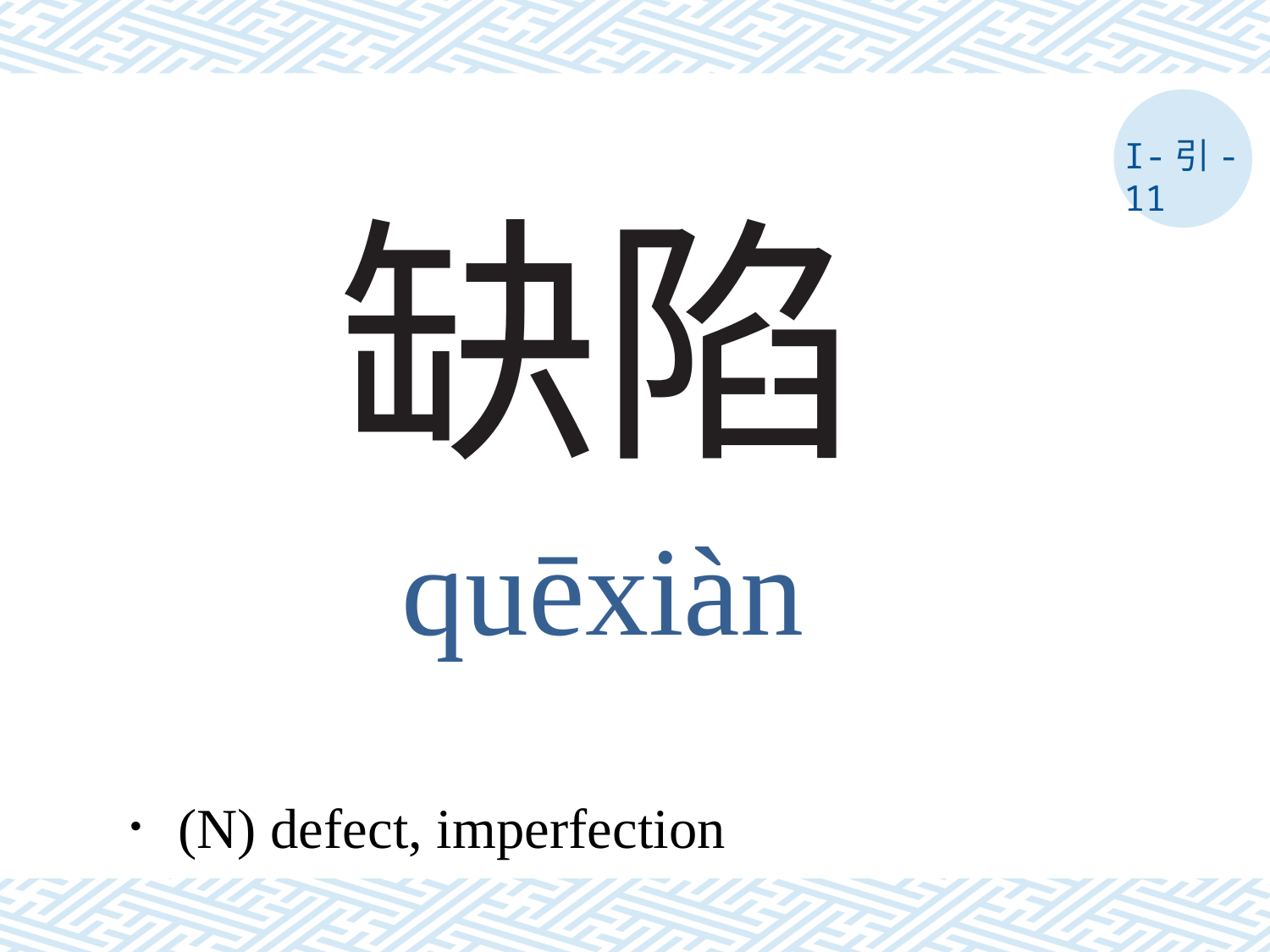

I-引-11

# 缺陷
quēxiàn
．(N) defect, imperfection